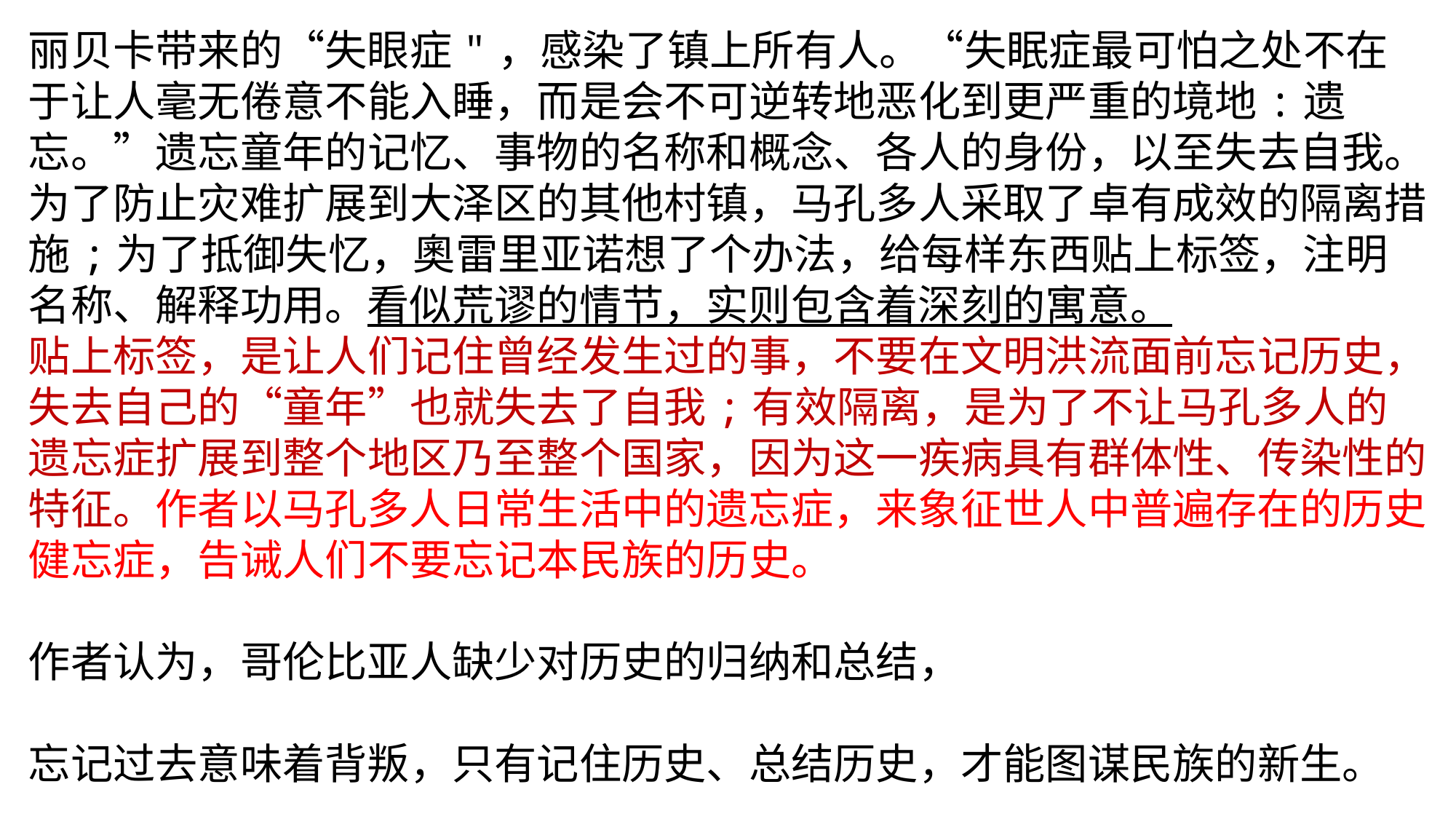

丽贝卡带来的“失眼症"，感染了镇上所有人。“失眠症最可怕之处不在于让人毫无倦意不能入睡，而是会不可逆转地恶化到更严重的境地:遗忘。”遗忘童年的记忆、事物的名称和概念、各人的身份，以至失去自我。为了防止灾难扩展到大泽区的其他村镇，马孔多人采取了卓有成效的隔离措施;为了抵御失忆，奧雷里亚诺想了个办法，给每样东西贴上标签，注明名称、解释功用。看似荒谬的情节，实则包含着深刻的寓意。
贴上标签，是让人们记住曾经发生过的事，不要在文明洪流面前忘记历史，失去自己的“童年”也就失去了自我;有效隔离，是为了不让马孔多人的遗忘症扩展到整个地区乃至整个国家，因为这一疾病具有群体性、传染性的特征。作者以马孔多人日常生活中的遗忘症，来象征世人中普遍存在的历史健忘症，告诫人们不要忘记本民族的历史。

作者认为，哥伦比亚人缺少对历史的归纳和总结，

忘记过去意味着背叛，只有记住历史、总结历史，才能图谋民族的新生。